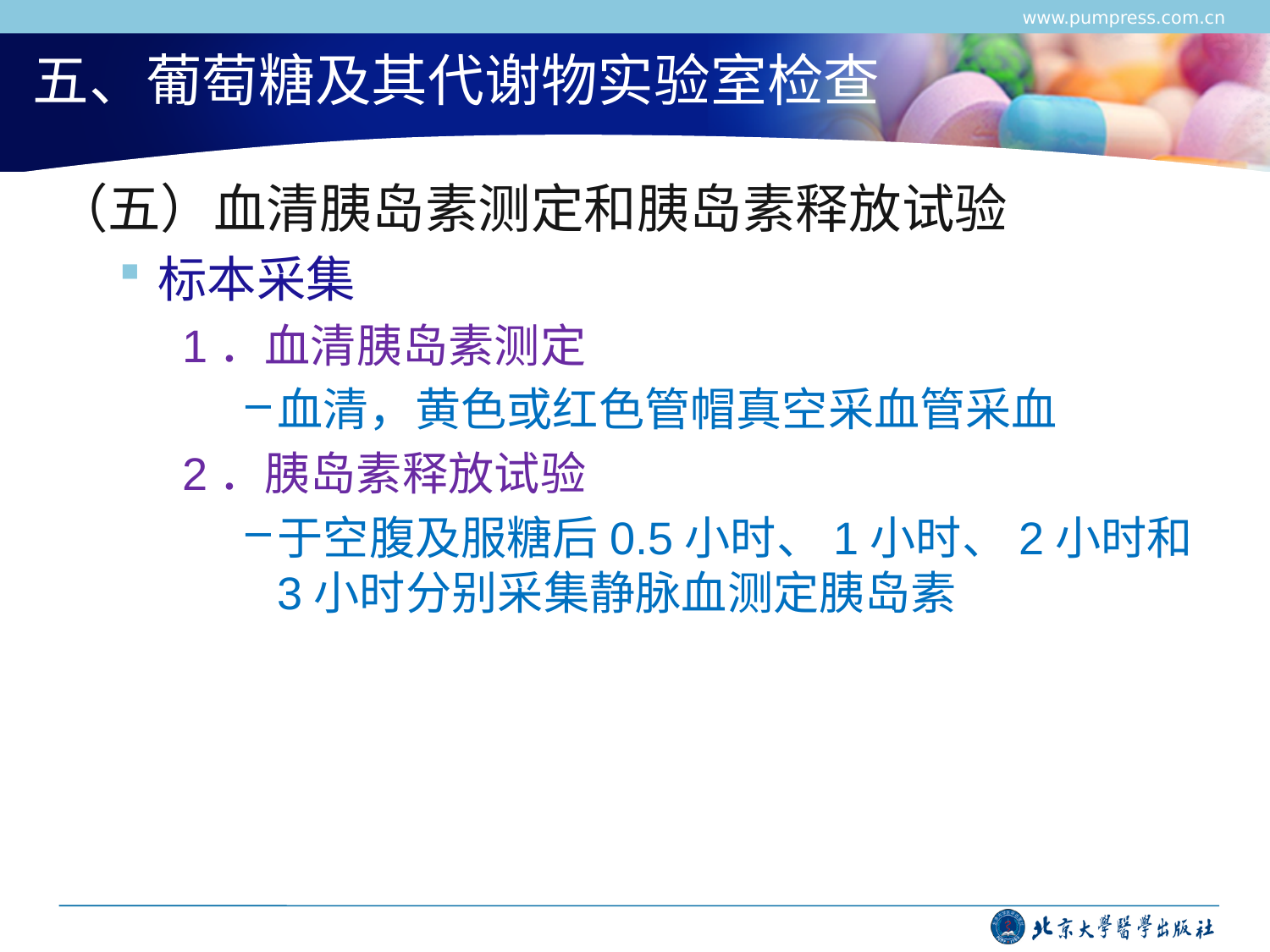

www.pumpress.com.cn
# 五、葡萄糖及其代谢物实验室检查
（五）血清胰岛素测定和胰岛素释放试验
标本采集
1．血清胰岛素测定
血清，黄色或红色管帽真空采血管采血
2．胰岛素释放试验
于空腹及服糖后0.5小时、1小时、2小时和3小时分别采集静脉血测定胰岛素